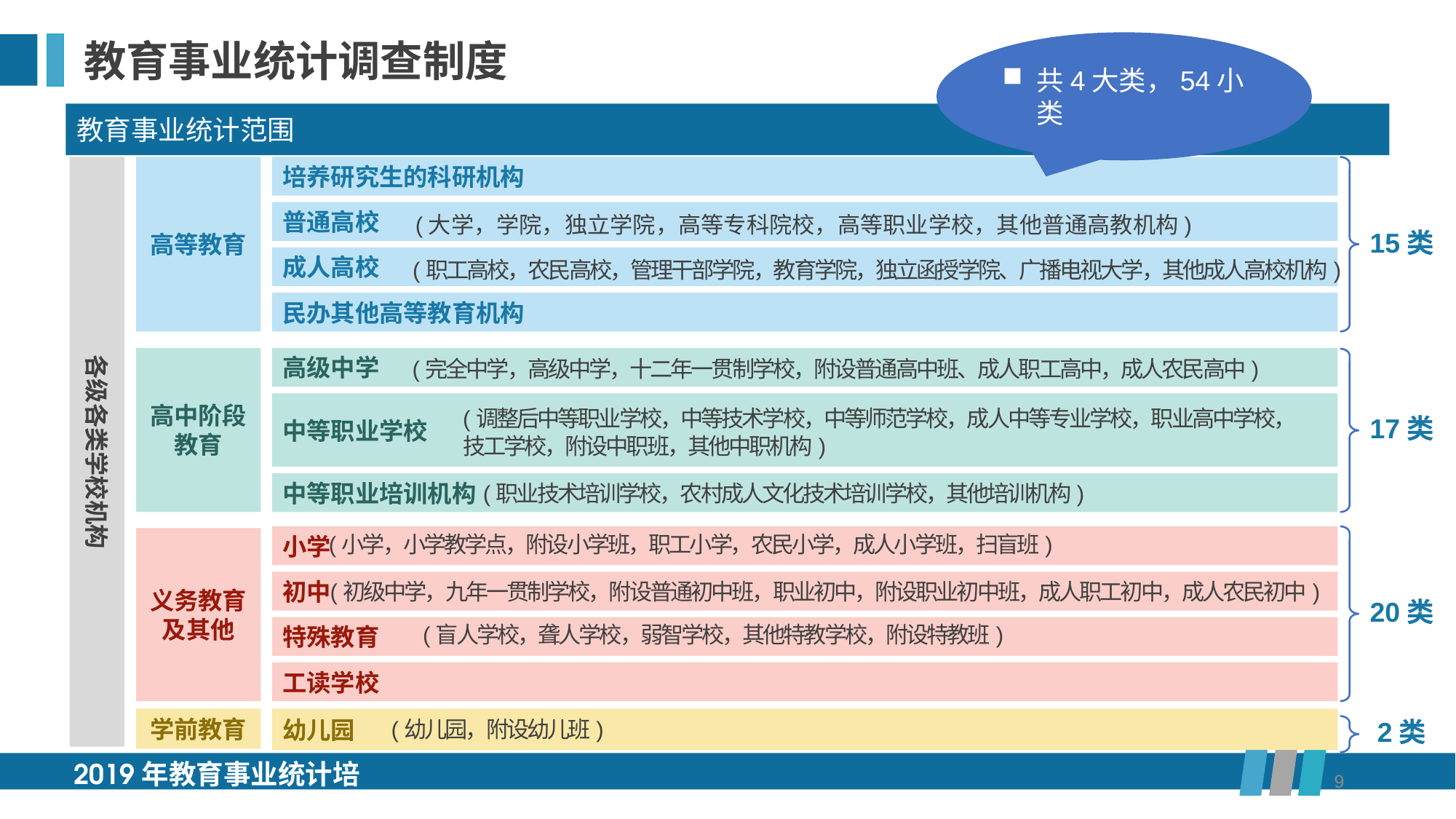

教育事业统计调查制度

共4大类，54小类
教育事业统计范围
各级各类学校机构
高等教育

15类
培养研究生的科研机构
普通高校
(大学，学院，独立学院，高等专科院校，高等职业学校，其他普通高教机构)
成人高校
(职工高校，农民高校，管理干部学院，教育学院，独立函授学院、广播电视大学，其他成人高校机构)
民办其他高等教育机构
高级中学
(完全中学，高级中学，十二年一贯制学校，附设普通高中班、成人职工高中，成人农民高中)
高中阶段教育

17类
中等职业学校
(调整后中等职业学校，中等技术学校，中等师范学校，成人中等专业学校，职业高中学校，
技工学校，附设中职班，其他中职机构)
中等职业培训机构
(职业技术培训学校，农村成人文化技术培训学校，其他培训机构)
(小学，小学教学点，附设小学班，职工小学，农民小学，成人小学班，扫盲班)

20类
小学
义务教育及其他
初中
(初级中学，九年一贯制学校，附设普通初中班，职业初中，附设职业初中班，成人职工初中，成人农民初中)
(盲人学校，聋人学校，弱智学校，其他特教学校，附设特教班)
特殊教育
工读学校
学前教育
幼儿园
(幼儿园，附设幼儿班)
2类

2019年教育事业统计培训
9